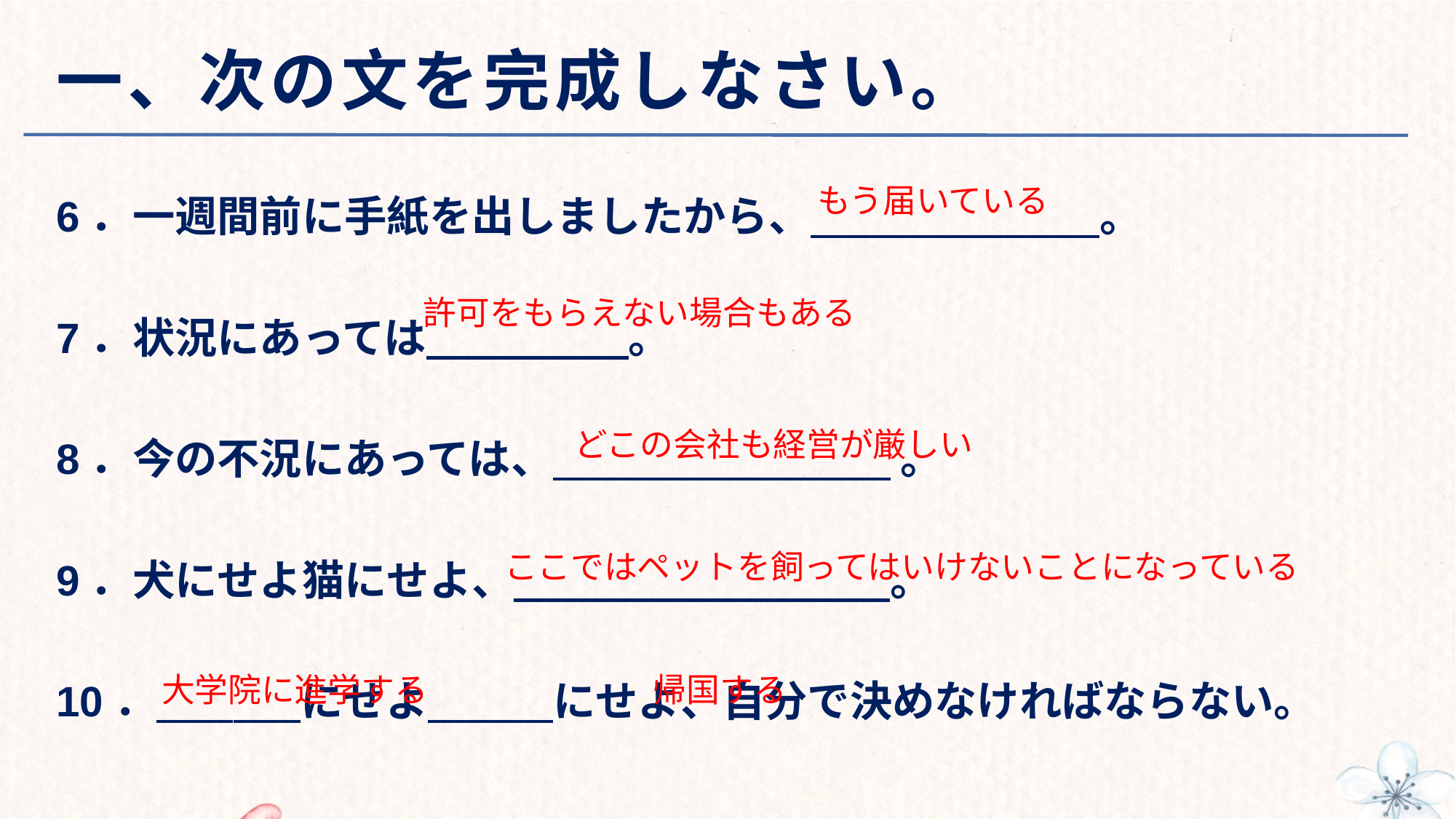

# 一、次の文を完成しなさい。
6．一週間前に手紙を出しましたから、　　　　　        。

7．状況にあっては                     。

8．今の不況にあっては、                                    。

9．犬にせよ猫にせよ、                                       。

10．               にせよ             にせよ、自分で決めなければならない。
もう届いている
許可をもらえない場合もある
どこの会社も経営が厳しい
ここではペットを飼ってはいけないことになっている
帰国する
大学院に進学する